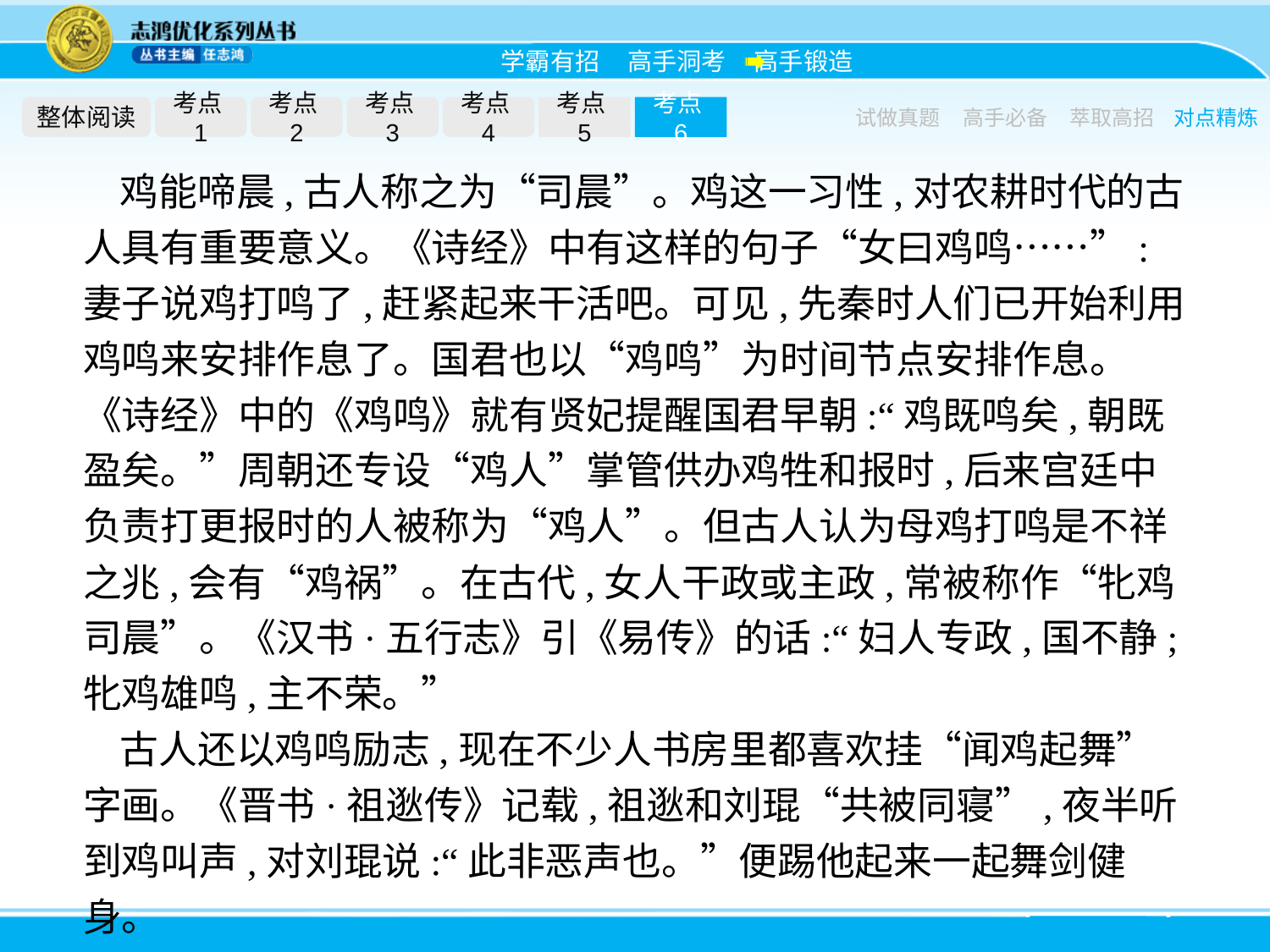

整体阅读
考点1
考点2
考点3
考点4
考点5
考点6
试做真题
高手必备
萃取高招
对点精炼
鸡能啼晨,古人称之为“司晨”。鸡这一习性,对农耕时代的古人具有重要意义。《诗经》中有这样的句子“女曰鸡鸣……”:妻子说鸡打鸣了,赶紧起来干活吧。可见,先秦时人们已开始利用鸡鸣来安排作息了。国君也以“鸡鸣”为时间节点安排作息。《诗经》中的《鸡鸣》就有贤妃提醒国君早朝:“鸡既鸣矣,朝既盈矣。”周朝还专设“鸡人”掌管供办鸡牲和报时,后来宫廷中负责打更报时的人被称为“鸡人”。但古人认为母鸡打鸣是不祥之兆,会有“鸡祸”。在古代,女人干政或主政,常被称作“牝鸡司晨”。《汉书·五行志》引《易传》的话:“妇人专政,国不静;牝鸡雄鸣,主不荣。”
古人还以鸡鸣励志,现在不少人书房里都喜欢挂“闻鸡起舞”字画。《晋书·祖逖传》记载,祖逖和刘琨“共被同寝”,夜半听到鸡叫声,对刘琨说:“此非恶声也。”便踢他起来一起舞剑健身。